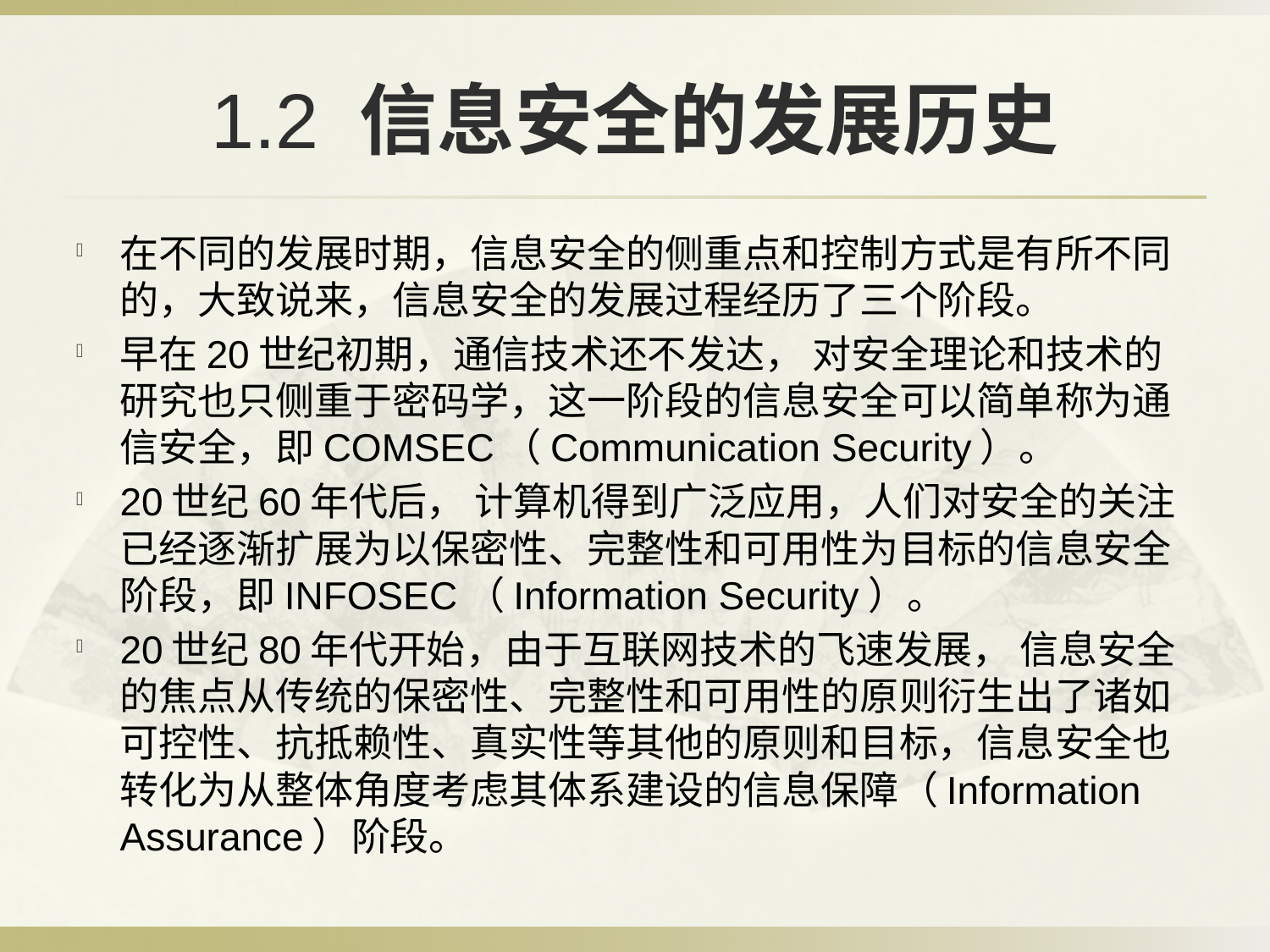

# 1.2 信息安全的发展历史
在不同的发展时期，信息安全的侧重点和控制方式是有所不同的，大致说来，信息安全的发展过程经历了三个阶段。
早在20世纪初期，通信技术还不发达， 对安全理论和技术的研究也只侧重于密码学，这一阶段的信息安全可以简单称为通信安全，即COMSEC（Communication Security）。
20世纪60年代后， 计算机得到广泛应用，人们对安全的关注已经逐渐扩展为以保密性、完整性和可用性为目标的信息安全阶段，即INFOSEC（Information Security）。
20世纪80年代开始，由于互联网技术的飞速发展， 信息安全的焦点从传统的保密性、完整性和可用性的原则衍生出了诸如可控性、抗抵赖性、真实性等其他的原则和目标，信息安全也转化为从整体角度考虑其体系建设的信息保障（Information Assurance）阶段。